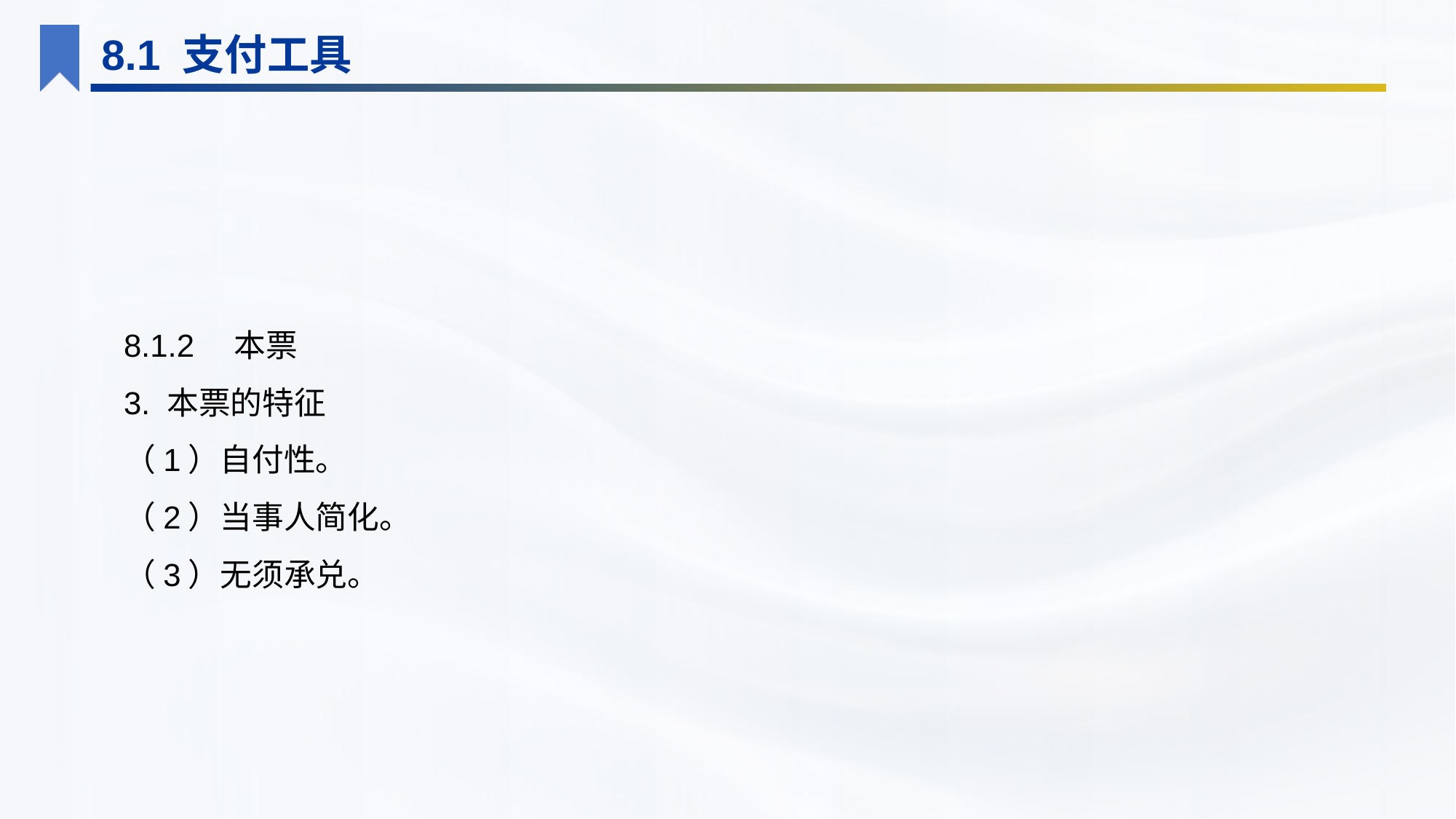

8.1 支付工具
8.1.2　本票
3. 本票的特征
（1）自付性。
（2）当事人简化。
（3）无须承兑。